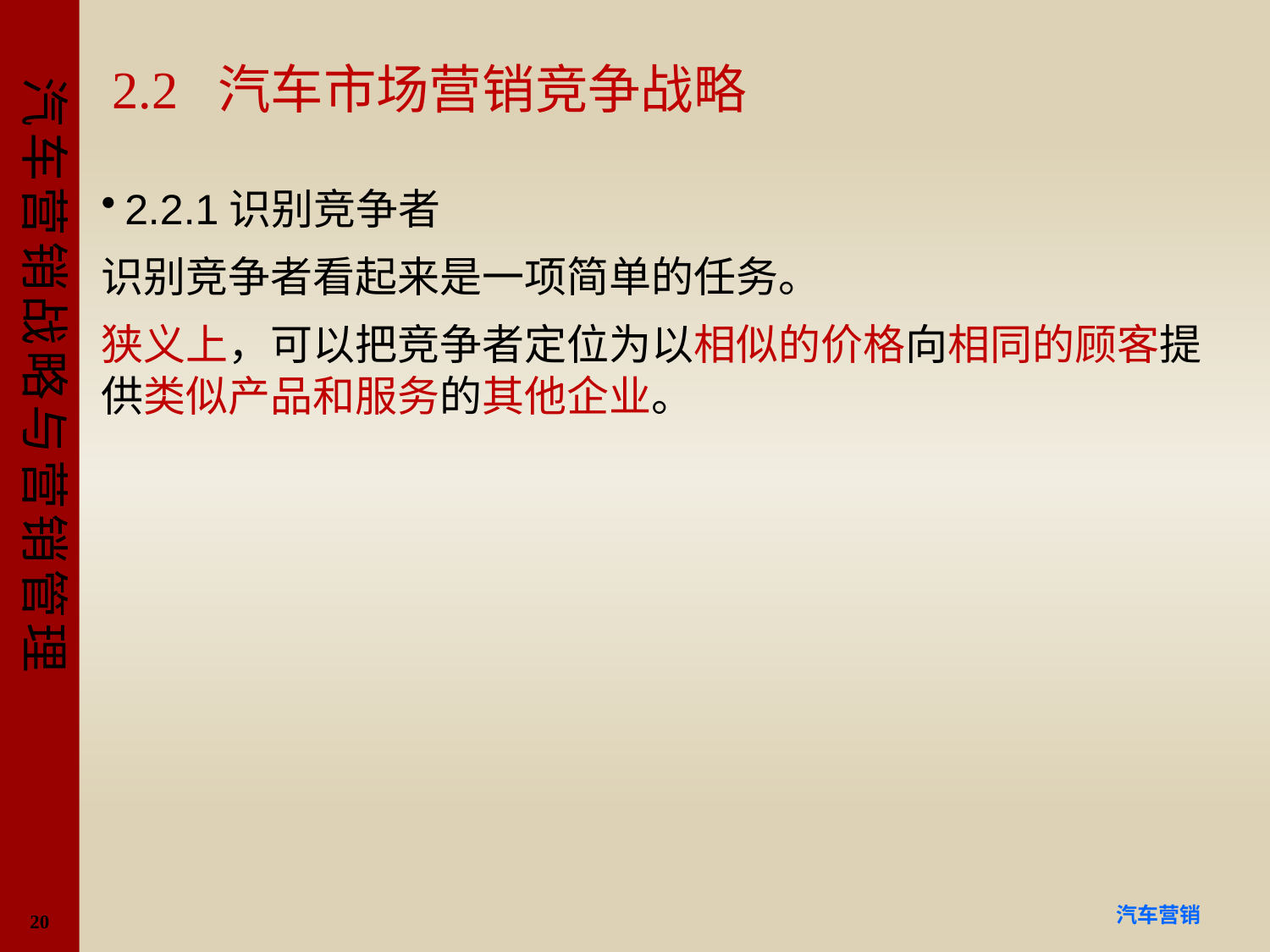

# 2.2  汽车市场营销竞争战略
2.2.1识别竞争者
识别竞争者看起来是一项简单的任务。
狭义上，可以把竞争者定位为以相似的价格向相同的顾客提供类似产品和服务的其他企业。
20